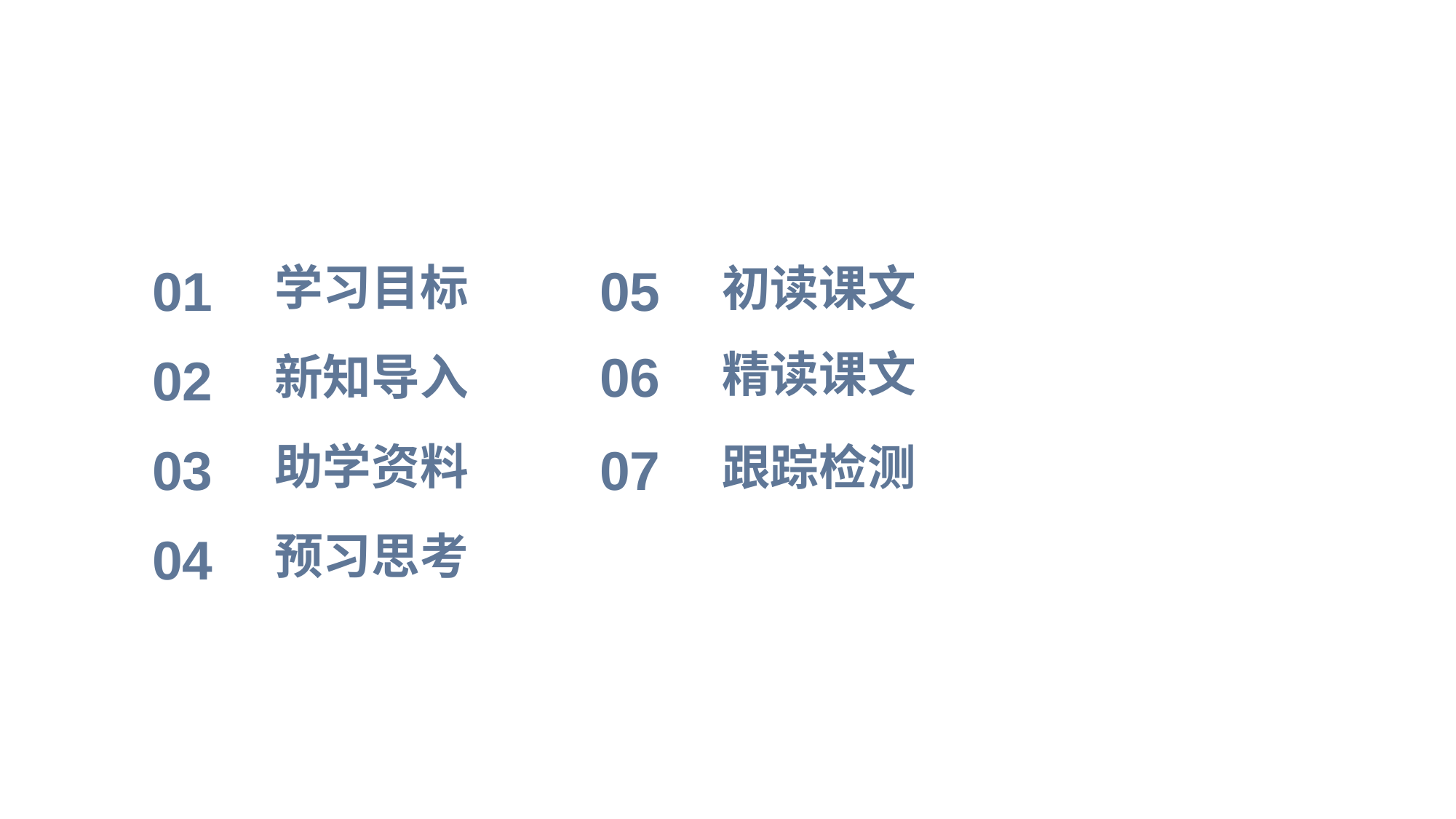

CONTENTS 教学目录
05
初读课文
01
学习目标
06
精读课文
02
新知导入
07
跟踪检测
03
助学资料
04
预习思考